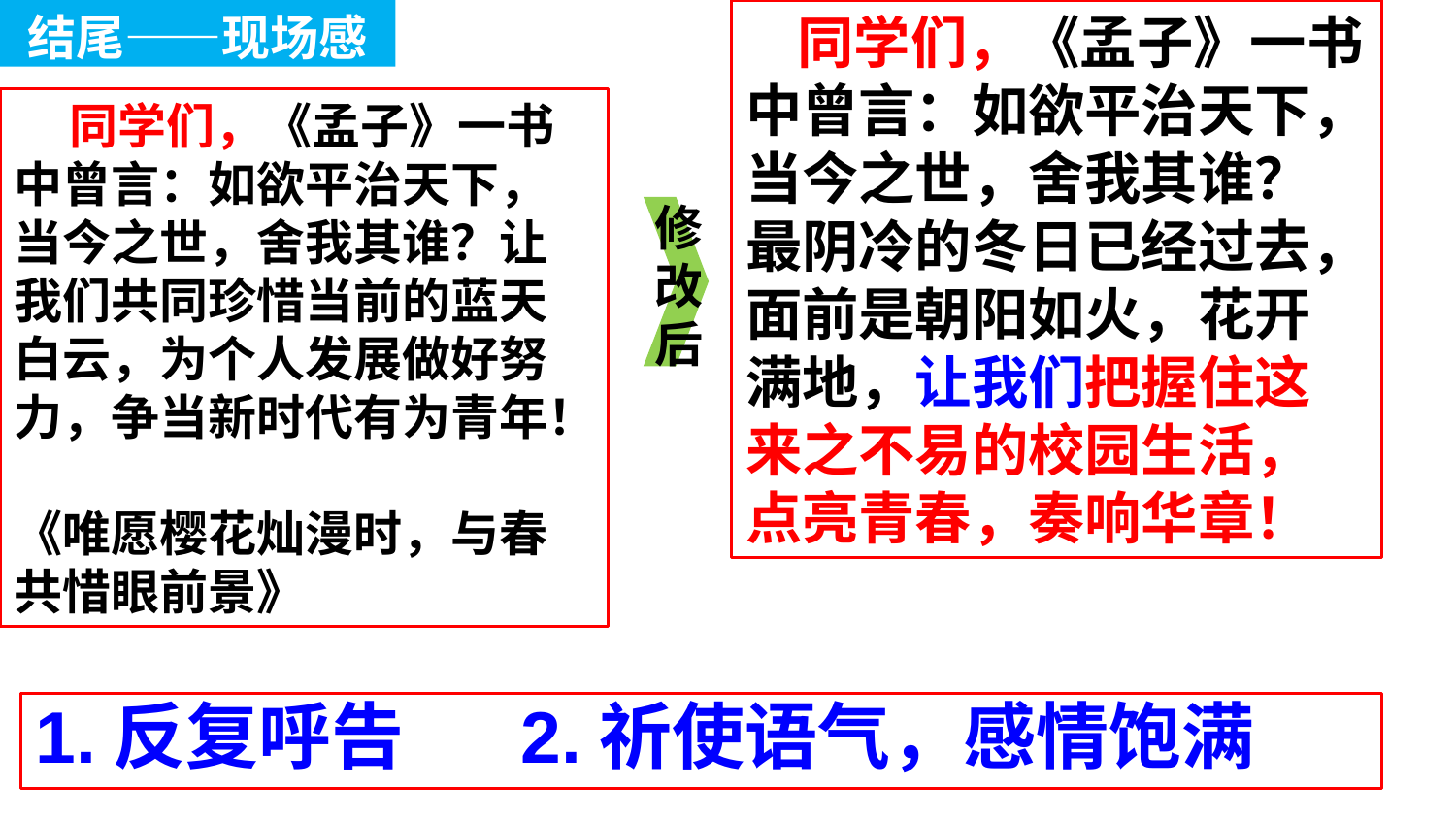

结尾——现场感
   同学们，《孟子》一书中曾言：如欲平治天下，当今之世，舍我其谁？最阴冷的冬日已经过去，面前是朝阳如火，花开满地，让我们把握住这来之不易的校园生活，点亮青春，奏响华章！
    同学们，《孟子》一书中曾言：如欲平治天下，当今之世，舍我其谁？让我们共同珍惜当前的蓝天白云，为个人发展做好努力，争当新时代有为青年！
《唯愿樱花灿漫时，与春共惜眼前景》
修改后

1.反复呼告      2.祈使语气，感情饱满